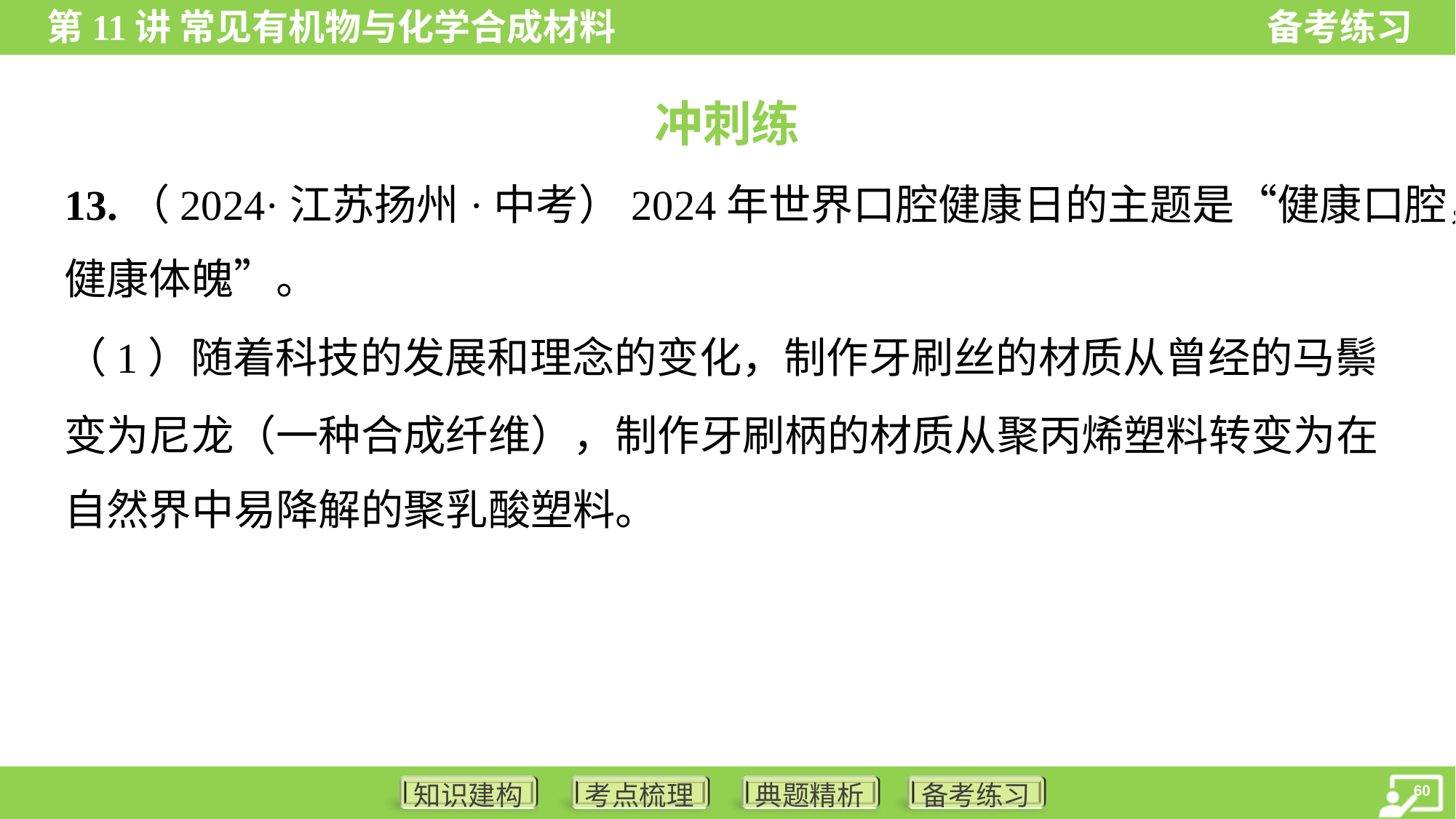

冲刺练
13.（2024·江苏扬州·中考）2024年世界口腔健康日的主题是“健康口腔，
健康体魄”。
（1）随着科技的发展和理念的变化，制作牙刷丝的材质从曾经的马鬃
变为尼龙（一种合成纤维），制作牙刷柄的材质从聚丙烯塑料转变为在
自然界中易降解的聚乳酸塑料。